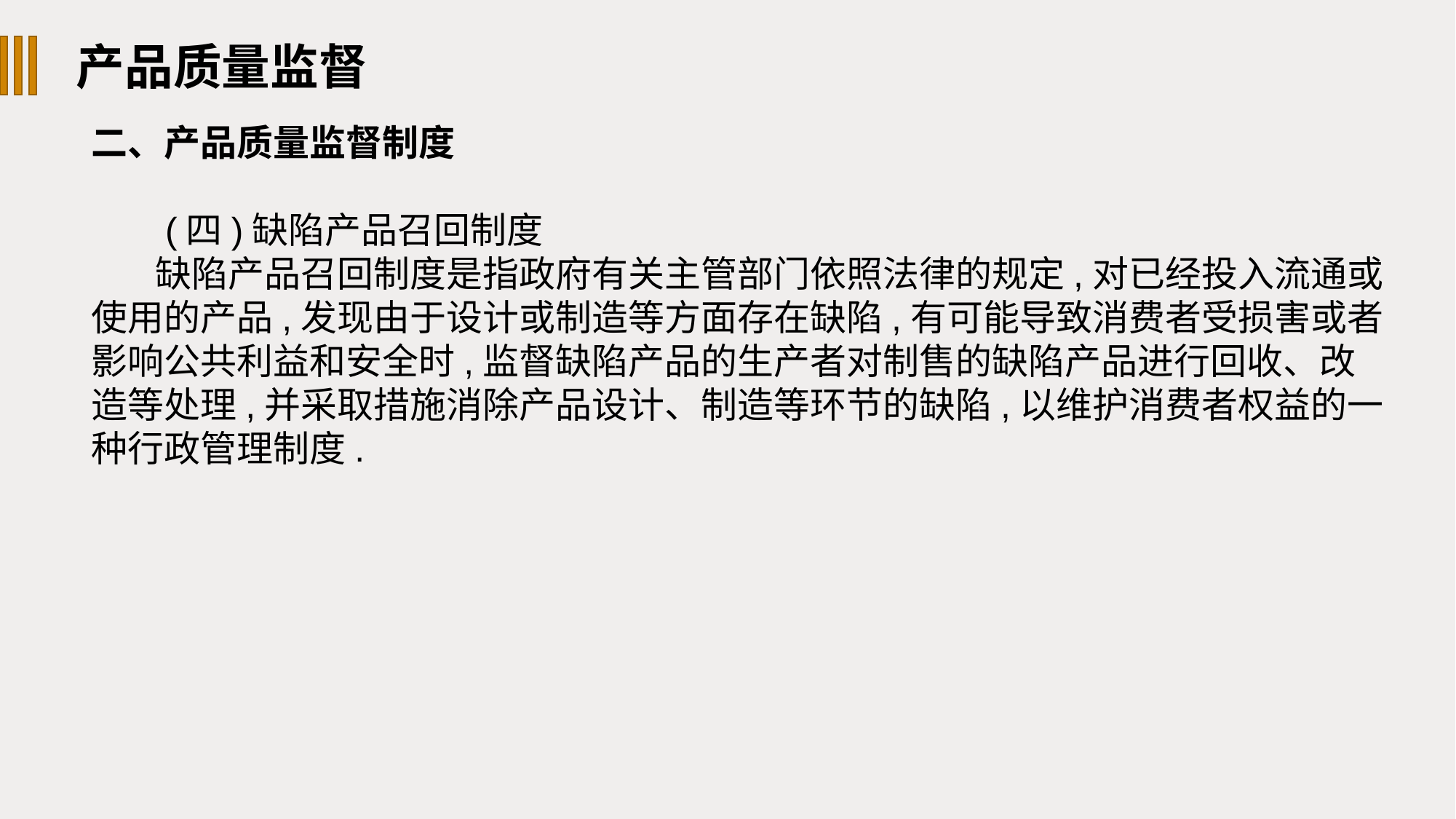

产品质量监督

二、产品质量监督制度

 (四)缺陷产品召回制度
缺陷产品召回制度是指政府有关主管部门依照法律的规定,对已经投入流通或使用的产品,发现由于设计或制造等方面存在缺陷,有可能导致消费者受损害或者影响公共利益和安全时,监督缺陷产品的生产者对制售的缺陷产品进行回收、改造等处理,并采取措施消除产品设计、制造等环节的缺陷,以维护消费者权益的一种行政管理制度.